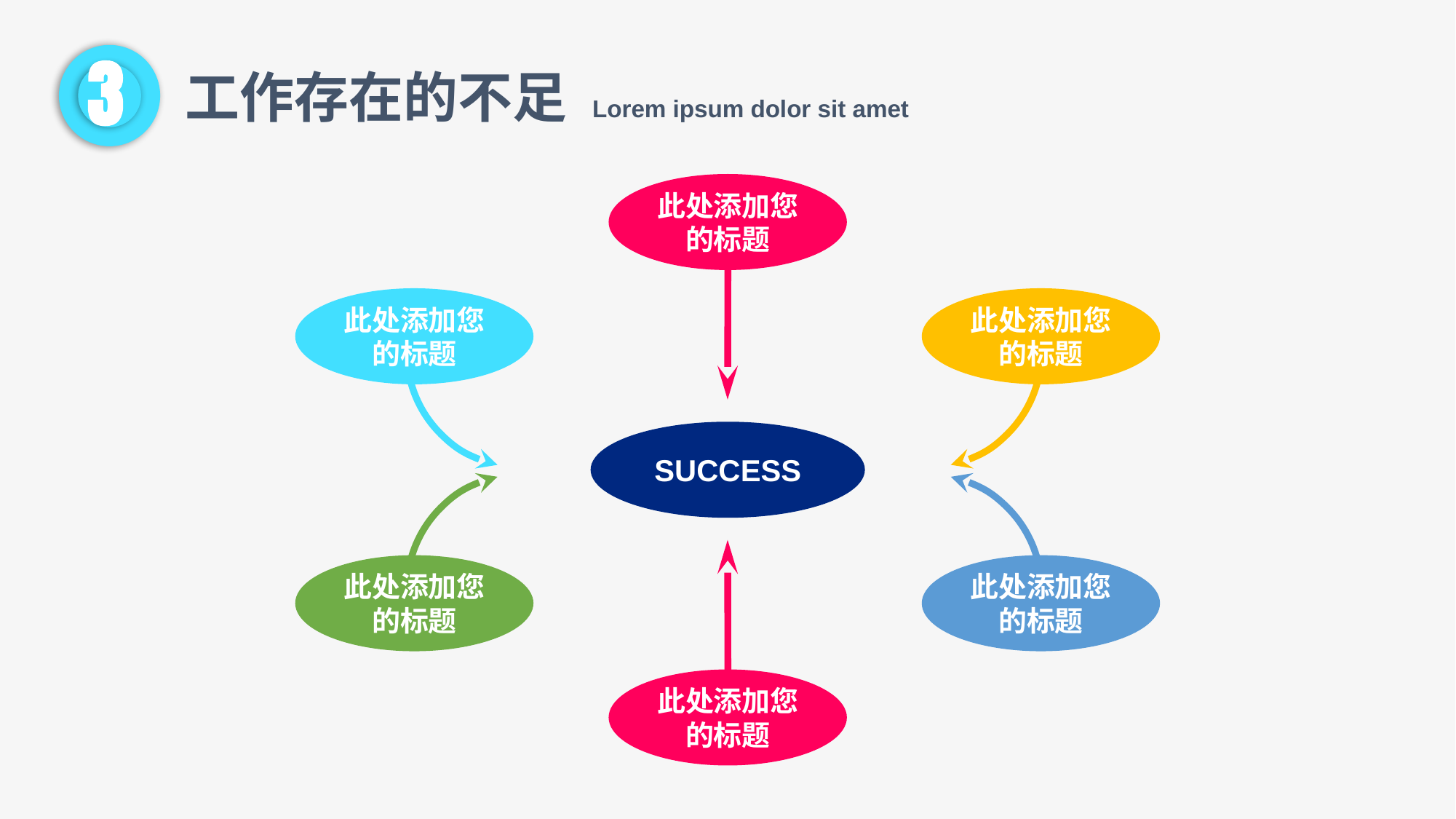

3
工作存在的不足 Lorem ipsum dolor sit amet
此处添加您的标题

此处添加您的标题
此处添加您的标题
SUCCESS

此处添加您的标题
此处添加您的标题
此处添加您的标题